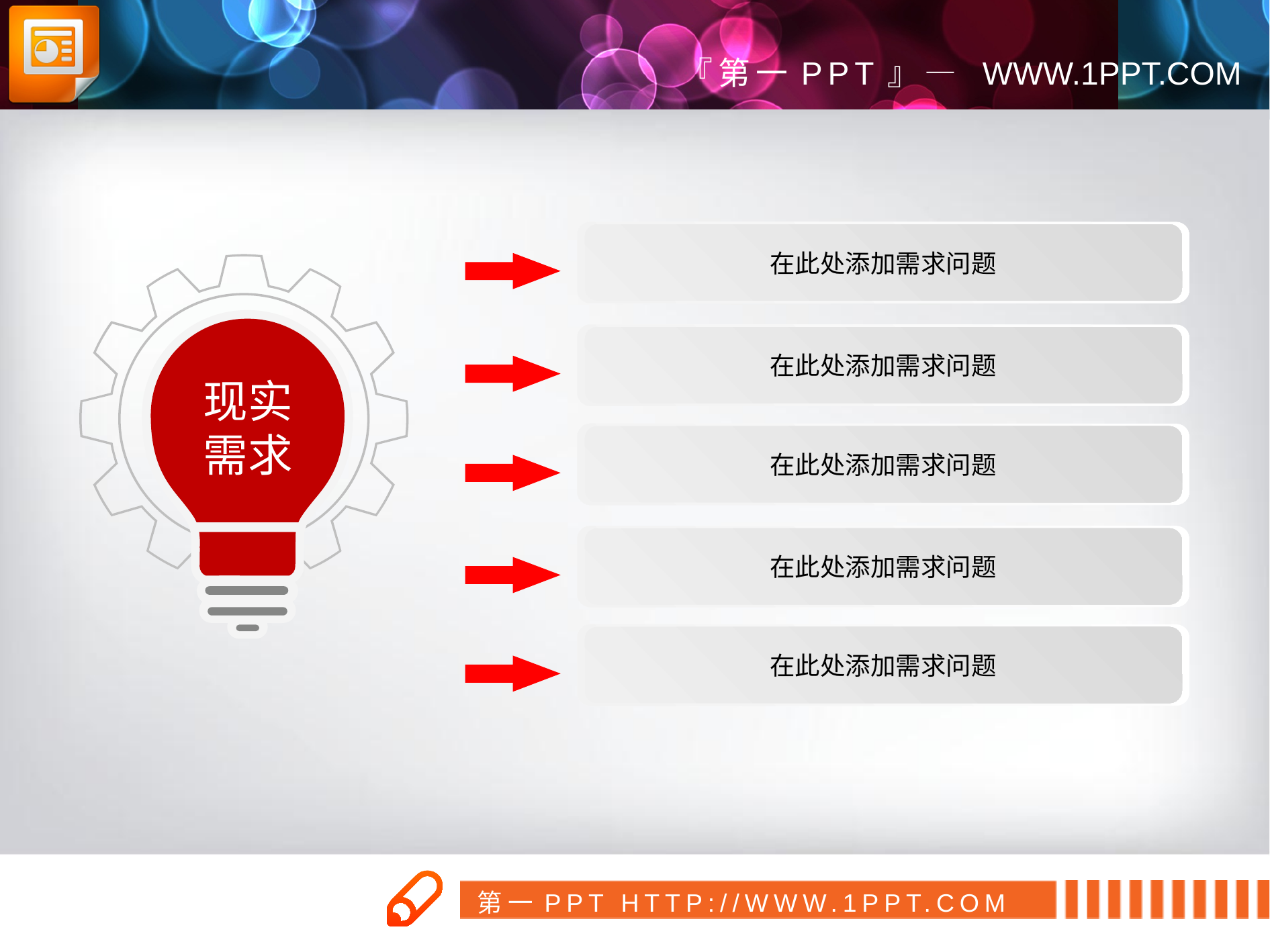

在此处添加需求问题

在此处添加需求问题

现实
需求

在此处添加需求问题

在此处添加需求问题

在此处添加需求问题